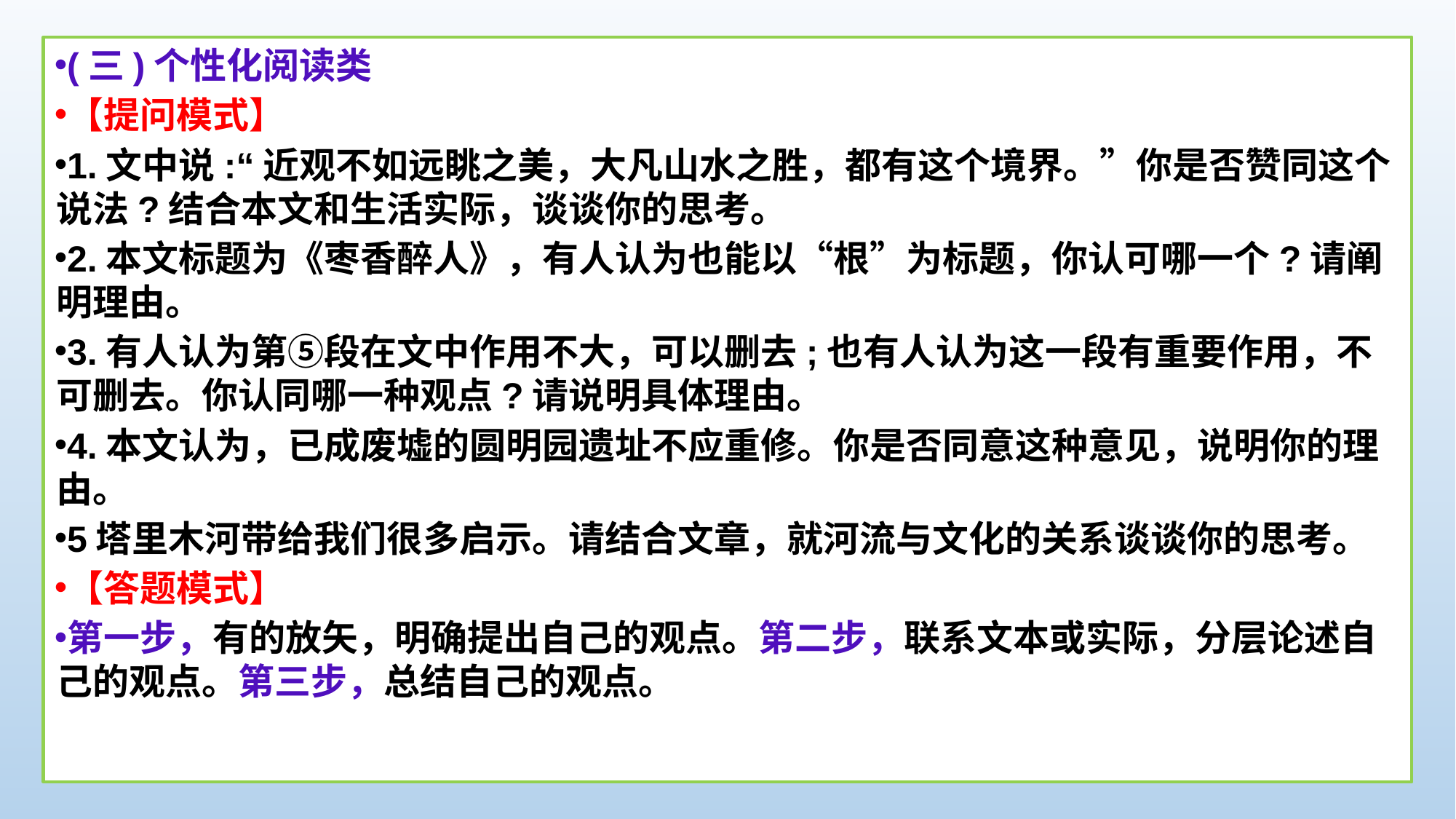

(三)个性化阅读类
【提问模式】
1.文中说:“近观不如远眺之美，大凡山水之胜，都有这个境界。”你是否赞同这个说法?结合本文和生活实际，谈谈你的思考。
2.本文标题为《枣香醉人》，有人认为也能以“根”为标题，你认可哪一个?请阐明理由。
3.有人认为第⑤段在文中作用不大，可以删去;也有人认为这一段有重要作用，不可删去。你认同哪一种观点?请说明具体理由。
4.本文认为，已成废墟的圆明园遗址不应重修。你是否同意这种意见，说明你的理由。
5塔里木河带给我们很多启示。请结合文章，就河流与文化的关系谈谈你的思考。
【答题模式】
第一步，有的放矢，明确提出自己的观点。第二步，联系文本或实际，分层论述自己的观点。第三步，总结自己的观点。